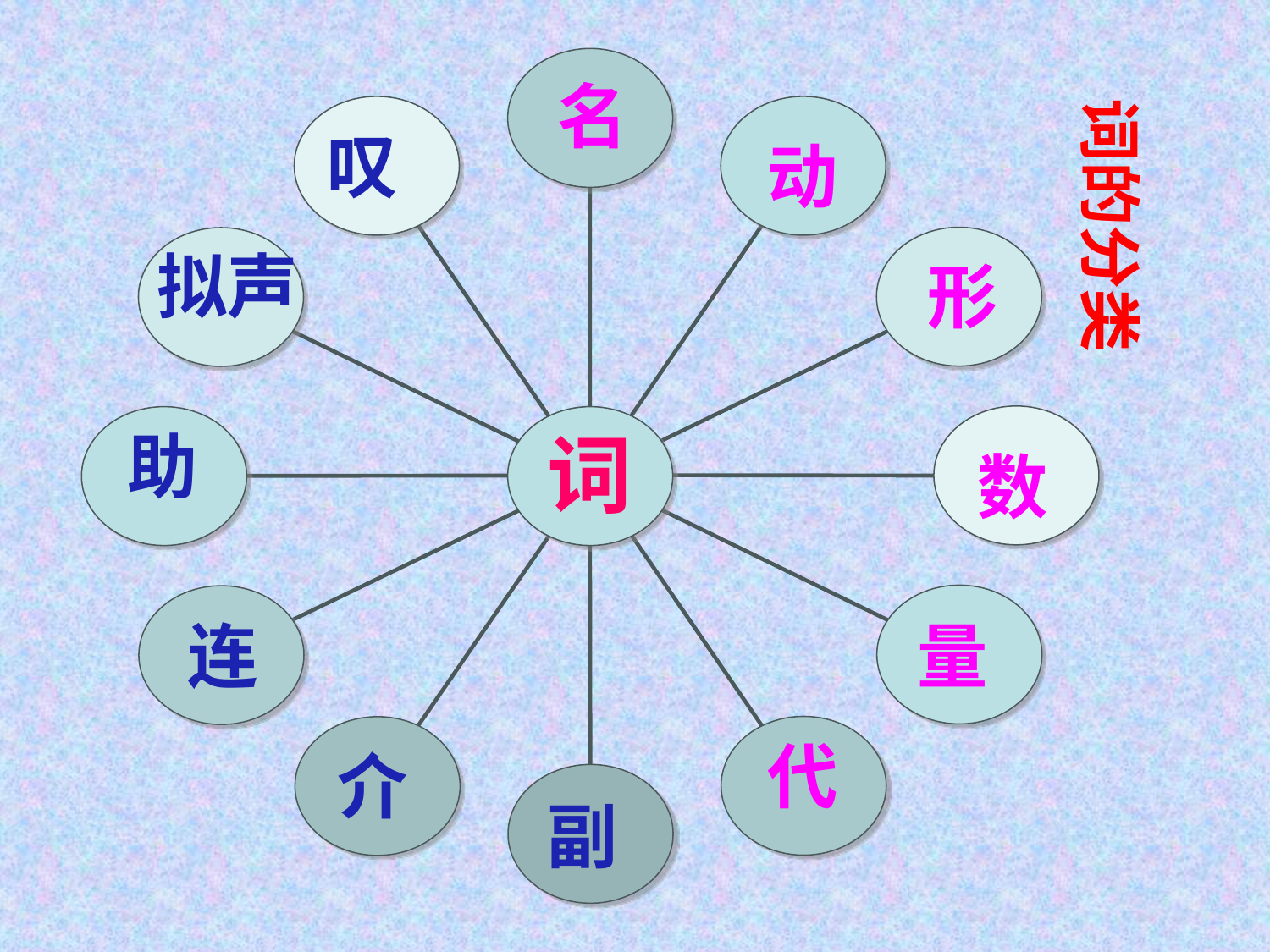

名
词的分类
叹
动
拟声
形
助
词
数
连
量
代
介
副